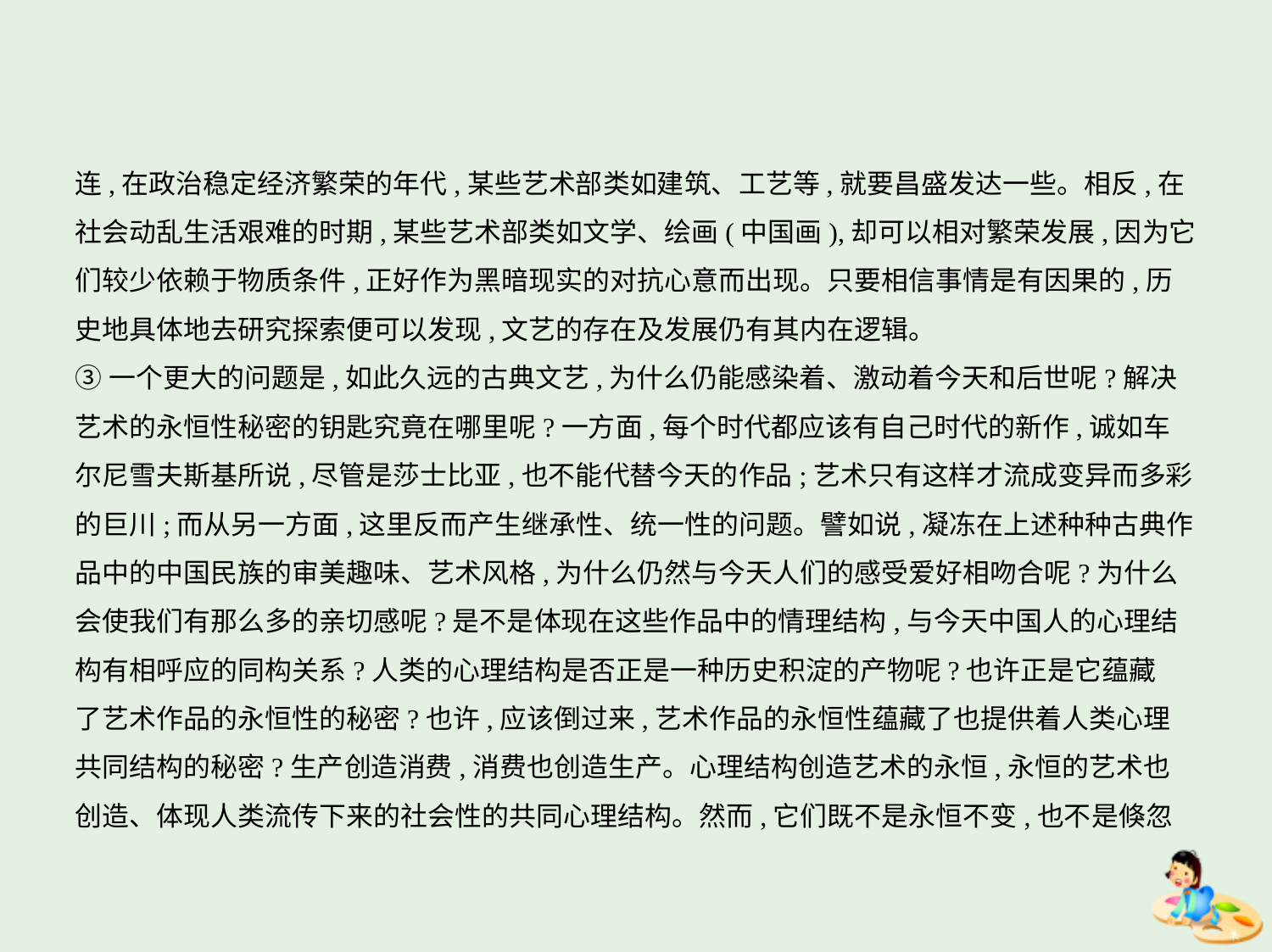

连,在政治稳定经济繁荣的年代,某些艺术部类如建筑、工艺等,就要昌盛发达一些。相反,在
社会动乱生活艰难的时期,某些艺术部类如文学、绘画(中国画),却可以相对繁荣发展,因为它
们较少依赖于物质条件,正好作为黑暗现实的对抗心意而出现。只要相信事情是有因果的,历
史地具体地去研究探索便可以发现,文艺的存在及发展仍有其内在逻辑。
③一个更大的问题是,如此久远的古典文艺,为什么仍能感染着、激动着今天和后世呢?解决
艺术的永恒性秘密的钥匙究竟在哪里呢?一方面,每个时代都应该有自己时代的新作,诚如车
尔尼雪夫斯基所说,尽管是莎士比亚,也不能代替今天的作品;艺术只有这样才流成变异而多彩
的巨川;而从另一方面,这里反而产生继承性、统一性的问题。譬如说,凝冻在上述种种古典作
品中的中国民族的审美趣味、艺术风格,为什么仍然与今天人们的感受爱好相吻合呢?为什么
会使我们有那么多的亲切感呢?是不是体现在这些作品中的情理结构,与今天中国人的心理结
构有相呼应的同构关系?人类的心理结构是否正是一种历史积淀的产物呢?也许正是它蕴藏
了艺术作品的永恒性的秘密?也许,应该倒过来,艺术作品的永恒性蕴藏了也提供着人类心理
共同结构的秘密?生产创造消费,消费也创造生产。心理结构创造艺术的永恒,永恒的艺术也
创造、体现人类流传下来的社会性的共同心理结构。然而,它们既不是永恒不变,也不是倏忽